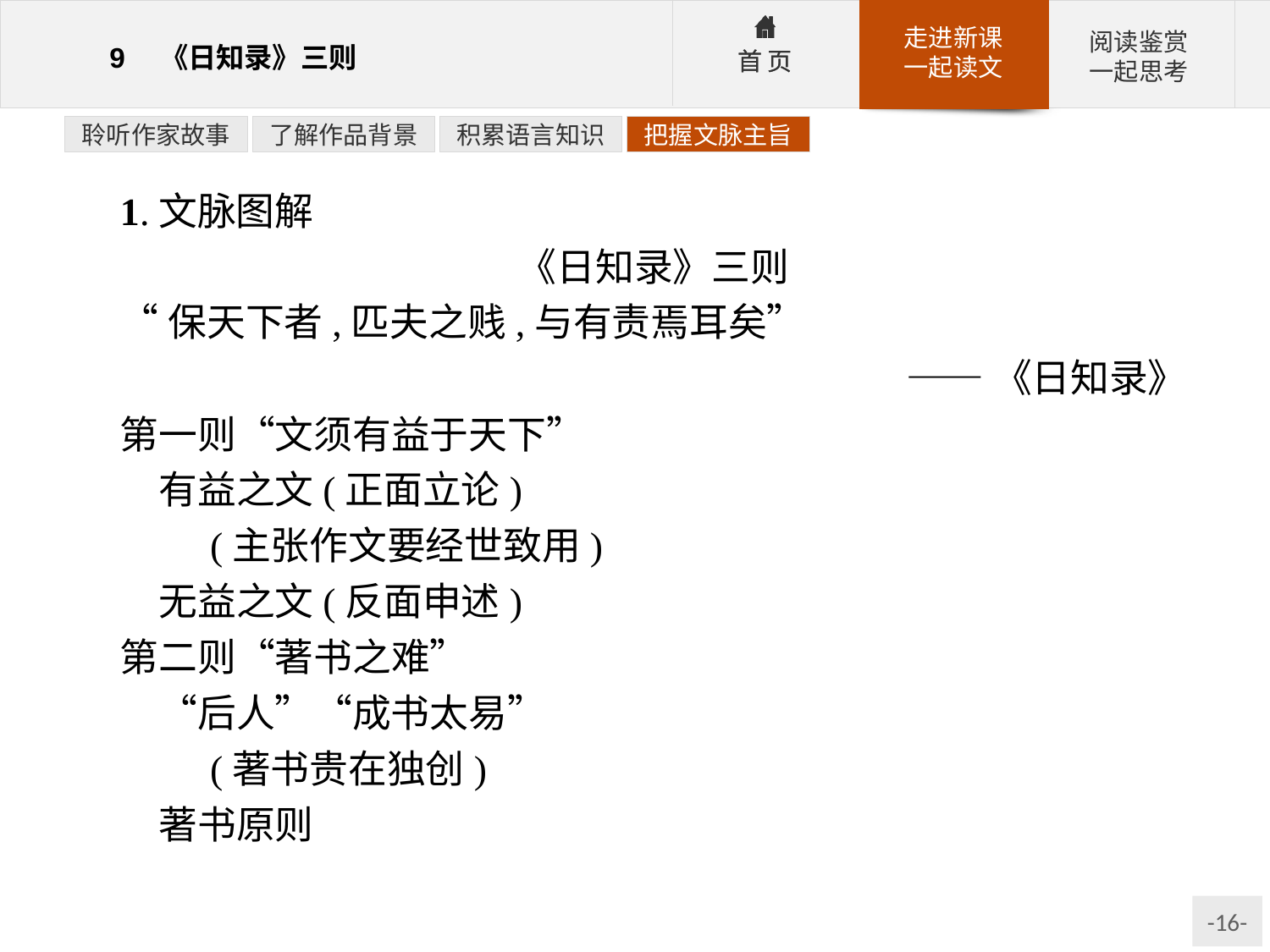

聆听作家故事
了解作品背景
积累语言知识
把握文脉主旨
1.文脉图解
《日知录》三则
“保天下者,匹夫之贱,与有责焉耳矣”
——《日知录》
第一则“文须有益于天下”
　有益之文(正面立论)
	(主张作文要经世致用)
　无益之文(反面申述)
第二则“著书之难”
　“后人”“成书太易”
	(著书贵在独创)
　著书原则